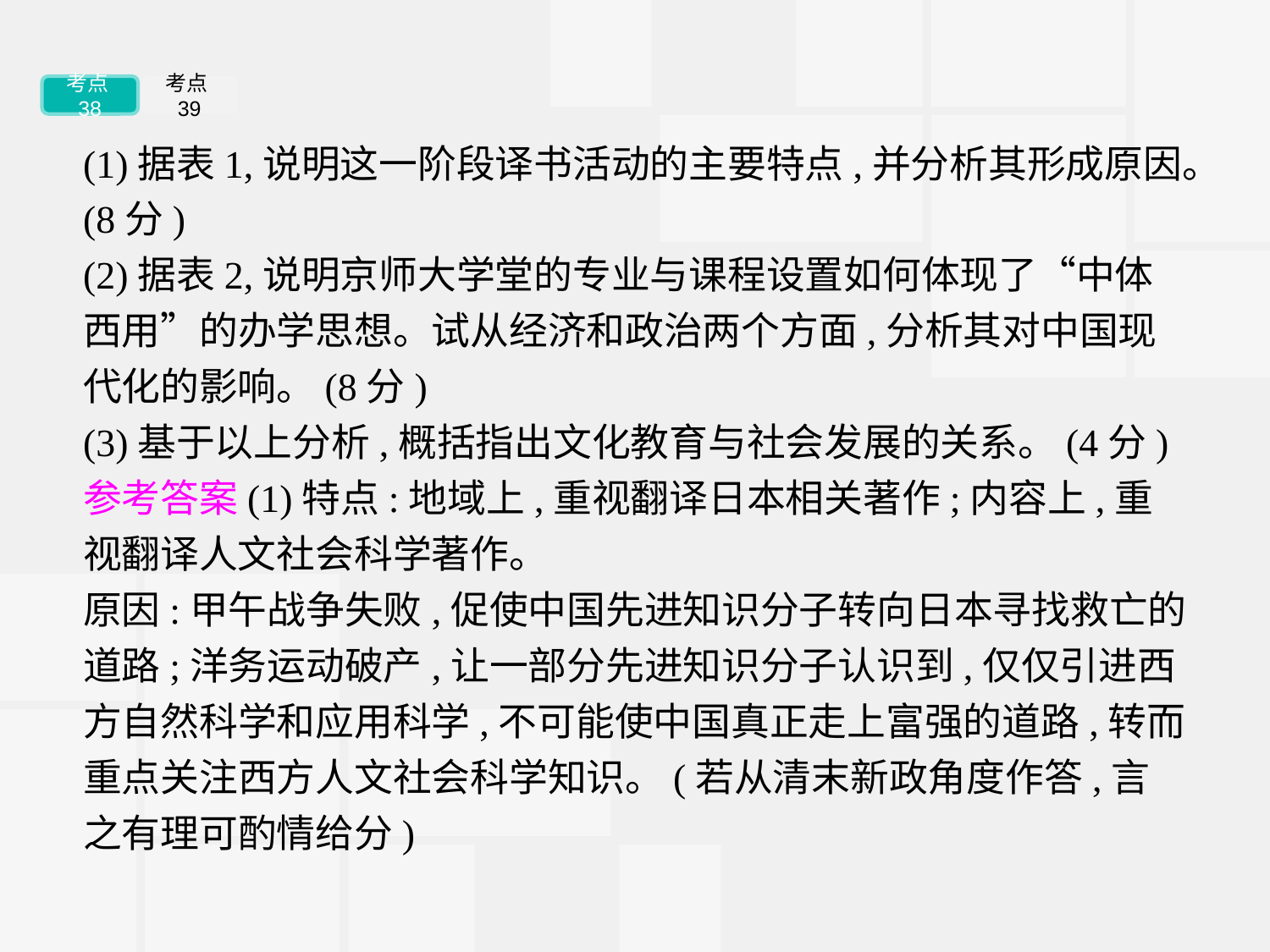

考点38
考点39
(1)据表1,说明这一阶段译书活动的主要特点,并分析其形成原因。(8分)
(2)据表2,说明京师大学堂的专业与课程设置如何体现了“中体西用”的办学思想。试从经济和政治两个方面,分析其对中国现代化的影响。(8分)
(3)基于以上分析,概括指出文化教育与社会发展的关系。(4分)
参考答案(1)特点:地域上,重视翻译日本相关著作;内容上,重视翻译人文社会科学著作。
原因:甲午战争失败,促使中国先进知识分子转向日本寻找救亡的道路;洋务运动破产,让一部分先进知识分子认识到,仅仅引进西方自然科学和应用科学,不可能使中国真正走上富强的道路,转而重点关注西方人文社会科学知识。(若从清末新政角度作答,言之有理可酌情给分)